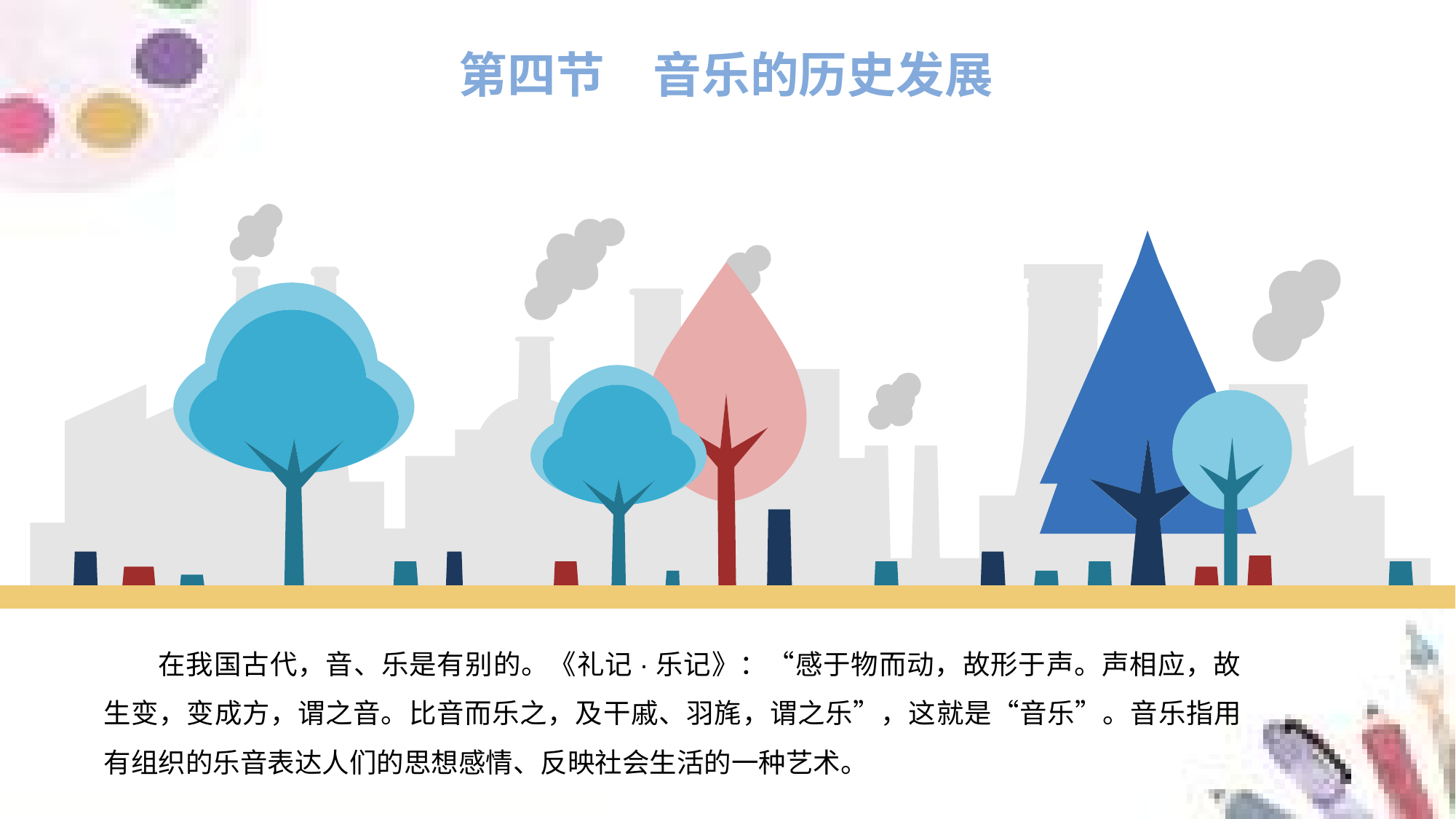

第四节　音乐的历史发展

在我国古代，音、乐是有别的。《礼记·乐记》：“感于物而动，故形于声。声相应，故生变，变成方，谓之音。比音而乐之，及干戚、羽旄，谓之乐”，这就是“音乐”。音乐指用有组织的乐音表达人们的思想感情、反映社会生活的一种艺术。